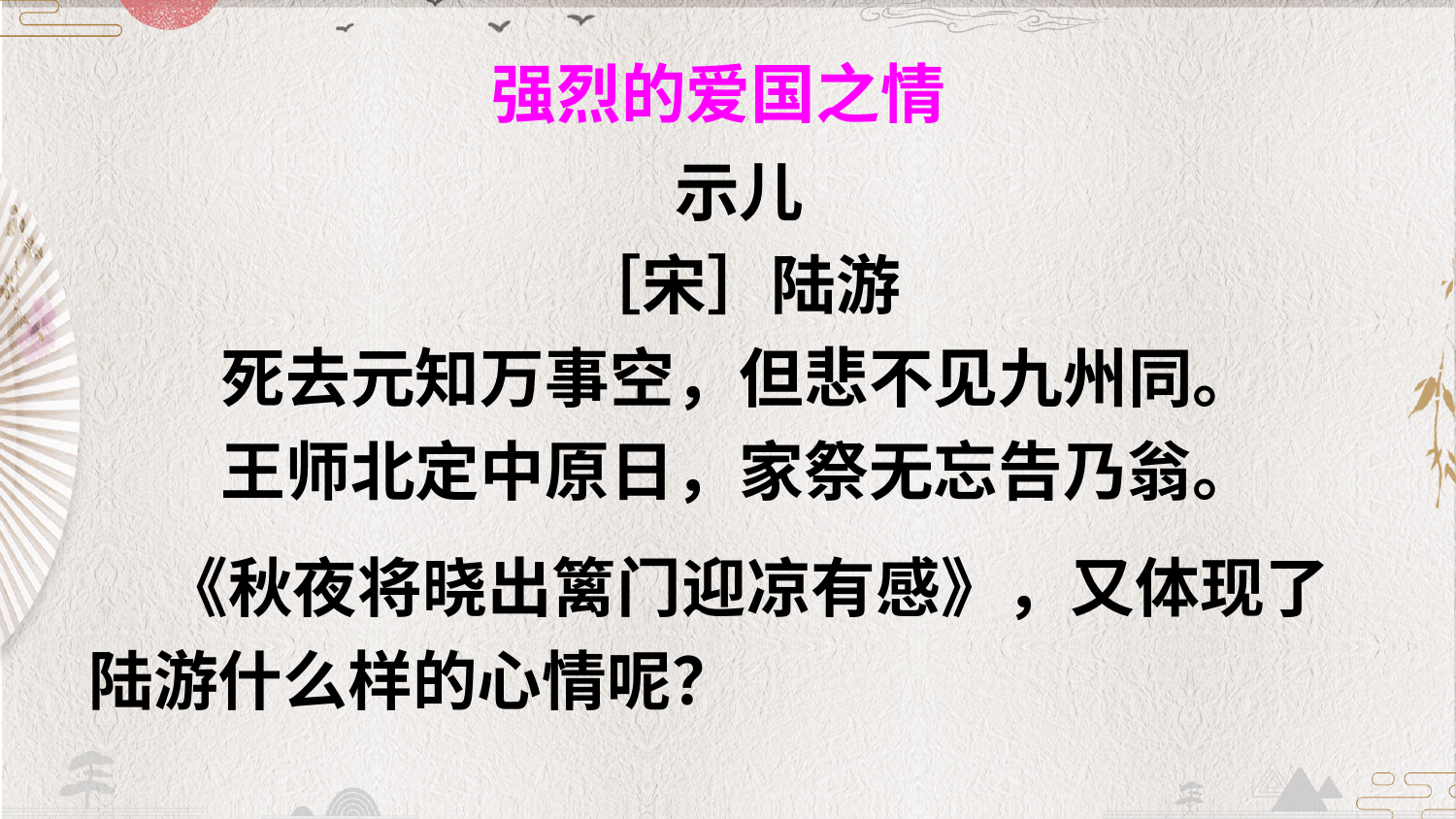

强烈的爱国之情
示儿
［宋］陆游
死去元知万事空，但悲不见九州同。
王师北定中原日，家祭无忘告乃翁。
    《秋夜将晓出篱门迎凉有感》，又体现了陆游什么样的心情呢？